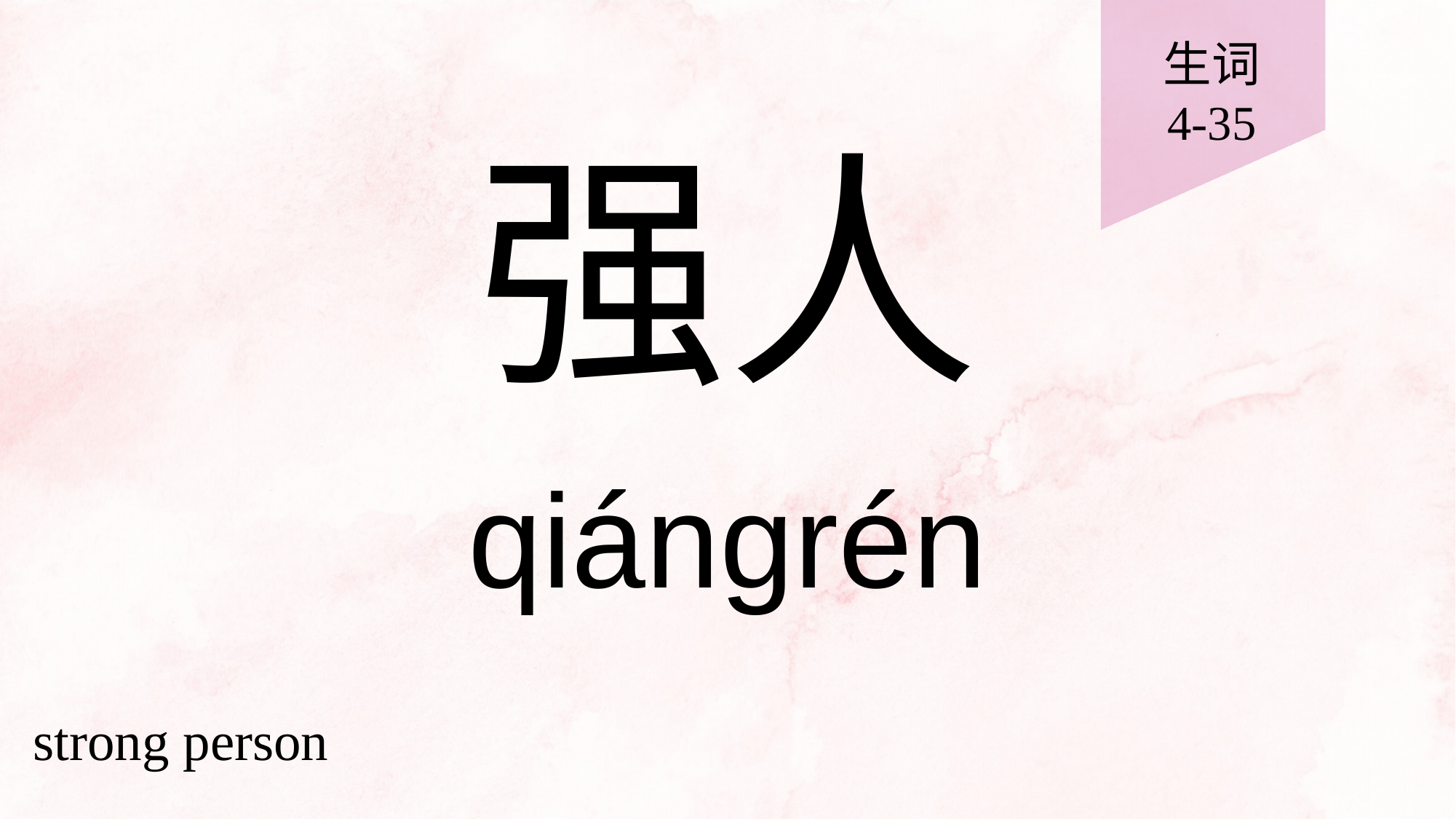

生词
4-35
# 强人
qiángrén
strong person